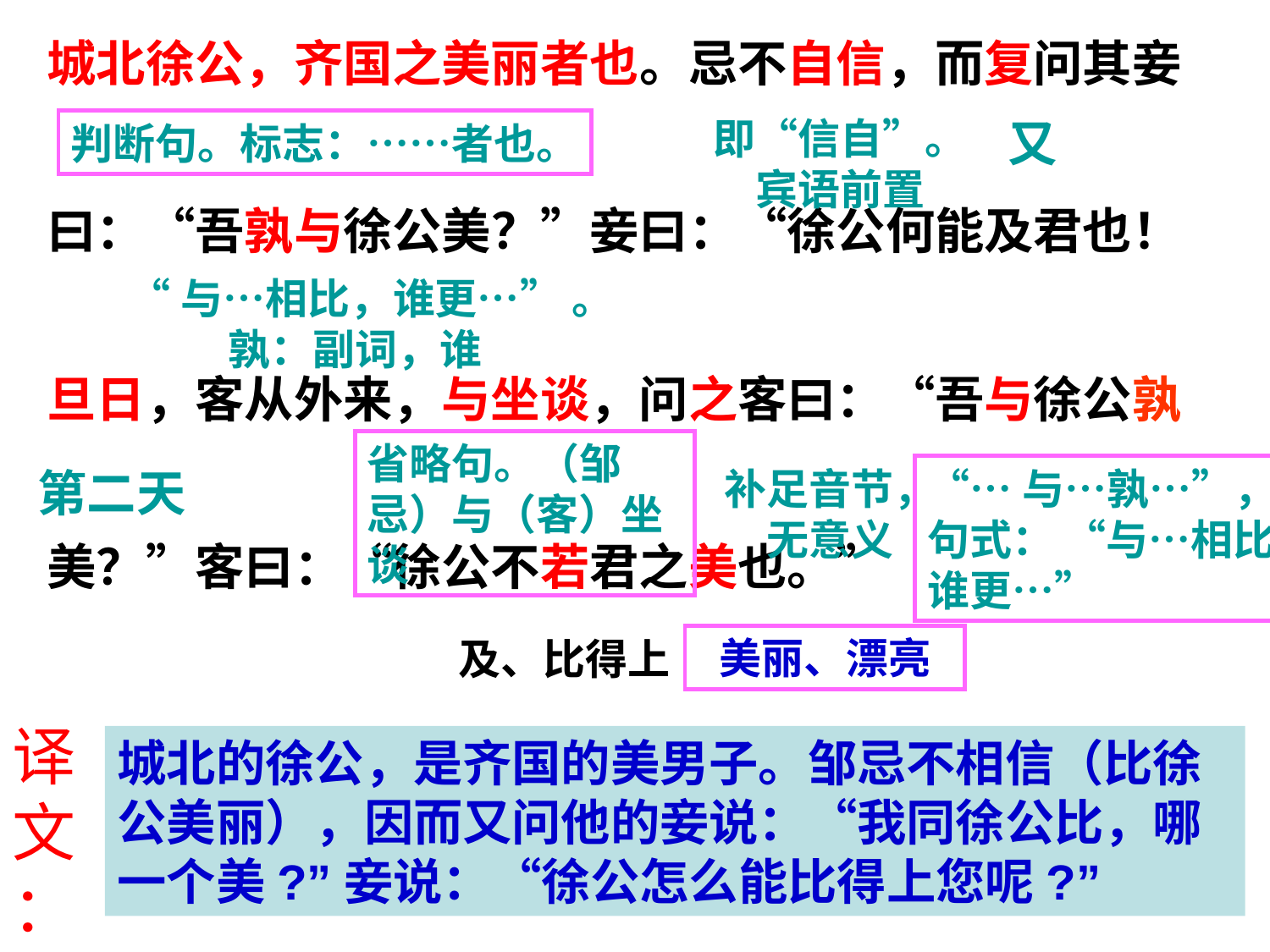

城北徐公，齐国之美丽者也。忌不自信，而复问其妾

曰：“吾孰与徐公美？”妾曰：“徐公何能及君也！

旦日，客从外来，与坐谈，问之客曰：“吾与徐公孰

美？”客曰：“徐公不若君之美也。”
即“信自”。宾语前置
又
判断句。标志：……者也。
“与…相比，谁更…” 。 孰：副词，谁
省略句。（邹忌）与（客）坐谈
第二天
补足音节，无意义
“…与…孰…”，句式： “与…相比，谁更…”
及、比得上
美丽、漂亮
译文：
城北的徐公，是齐国的美男子。邹忌不相信（比徐公美丽），因而又问他的妾说：“我同徐公比，哪一个美?”妾说：“徐公怎么能比得上您呢?”